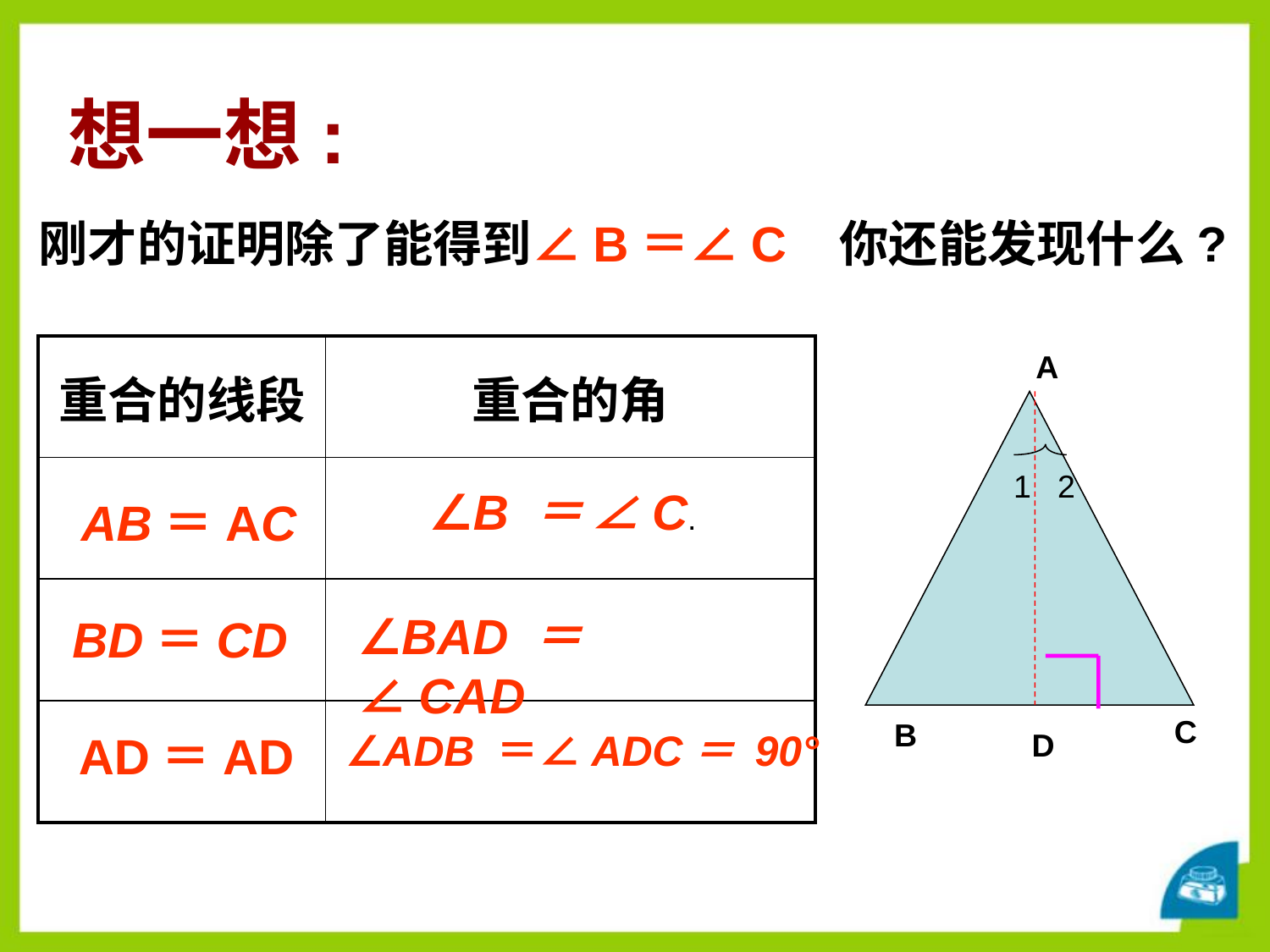

想一想:
刚才的证明除了能得到∠B＝∠C   你还能发现什么?
| 重合的线段 | 重合的角 |
| --- | --- |
|  |  |
|  |  |
|  |  |
   A

1   2
 ∠B ＝ ∠C.

 AB＝AC

∠BAD ＝ ∠CAD
 BD＝CD

   C
   B
∠ADB ＝∠ADC＝ 90°
   AD＝AD
   D